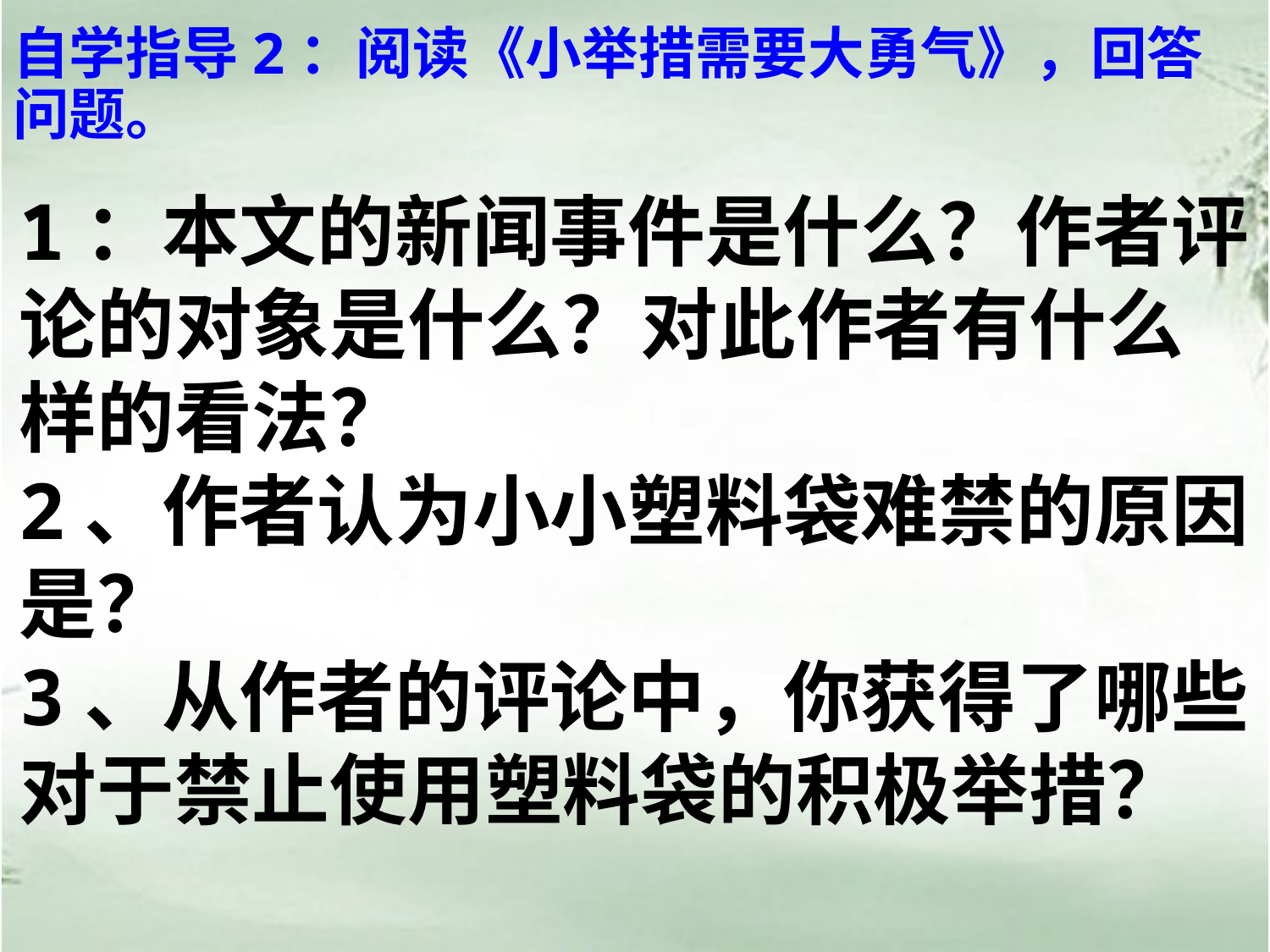

# 自学指导2：阅读《小举措需要大勇气》，回答问题。
1：本文的新闻事件是什么？作者评论的对象是什么？对此作者有什么样的看法？
2、作者认为小小塑料袋难禁的原因是？
3、从作者的评论中，你获得了哪些对于禁止使用塑料袋的积极举措？